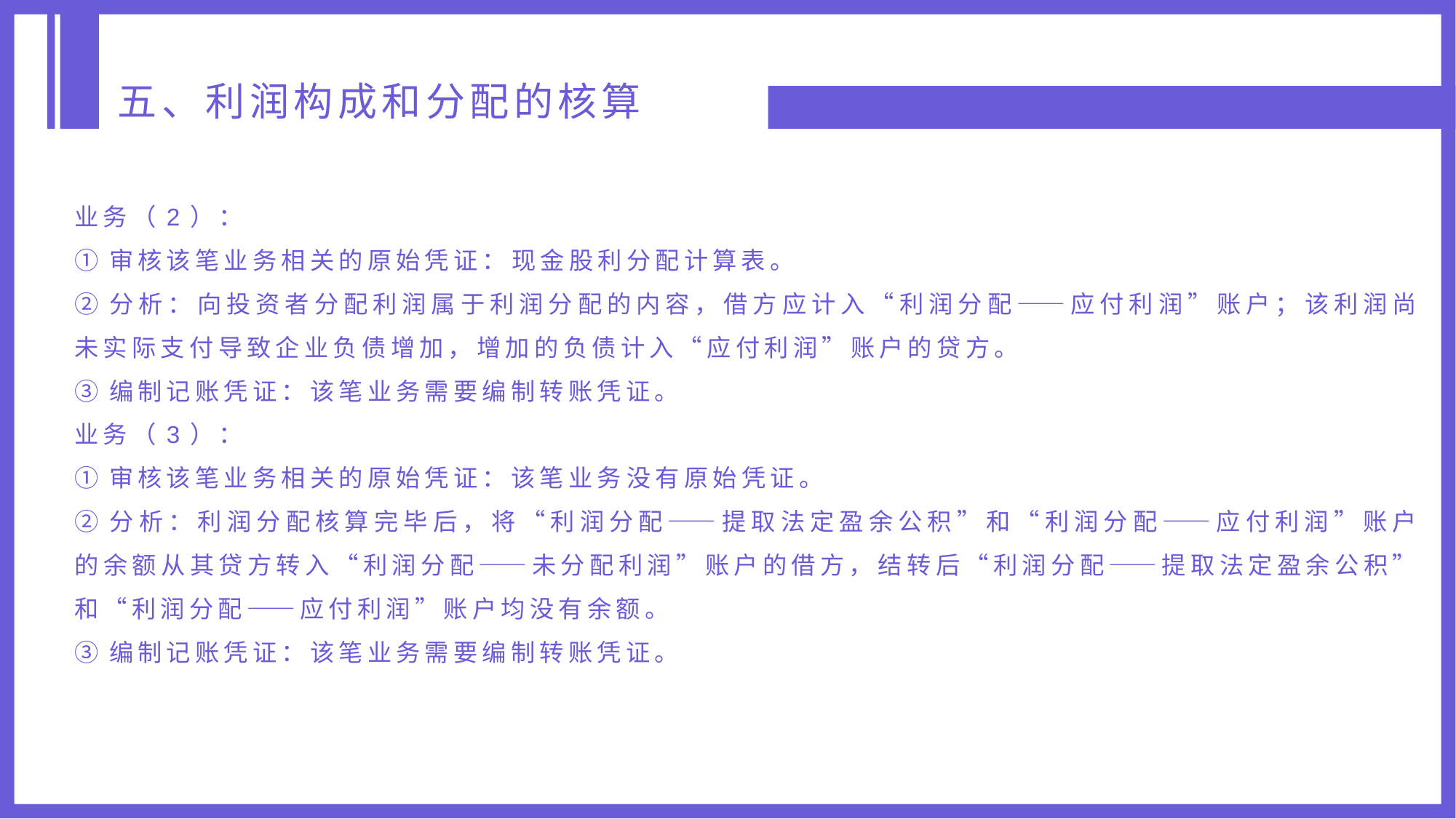

五、利润构成和分配的核算
业务（2）：
①审核该笔业务相关的原始凭证：现金股利分配计算表。
②分析：向投资者分配利润属于利润分配的内容，借方应计入“利润分配——应付利润”账户；该利润尚未实际支付导致企业负债增加，增加的负债计入“应付利润”账户的贷方。
③编制记账凭证：该笔业务需要编制转账凭证。
业务（3）：
①审核该笔业务相关的原始凭证：该笔业务没有原始凭证。
②分析：利润分配核算完毕后，将“利润分配——提取法定盈余公积”和“利润分配——应付利润”账户的余额从其贷方转入“利润分配——未分配利润”账户的借方，结转后“利润分配——提取法定盈余公积”和“利润分配——应付利润”账户均没有余额。
③编制记账凭证：该笔业务需要编制转账凭证。